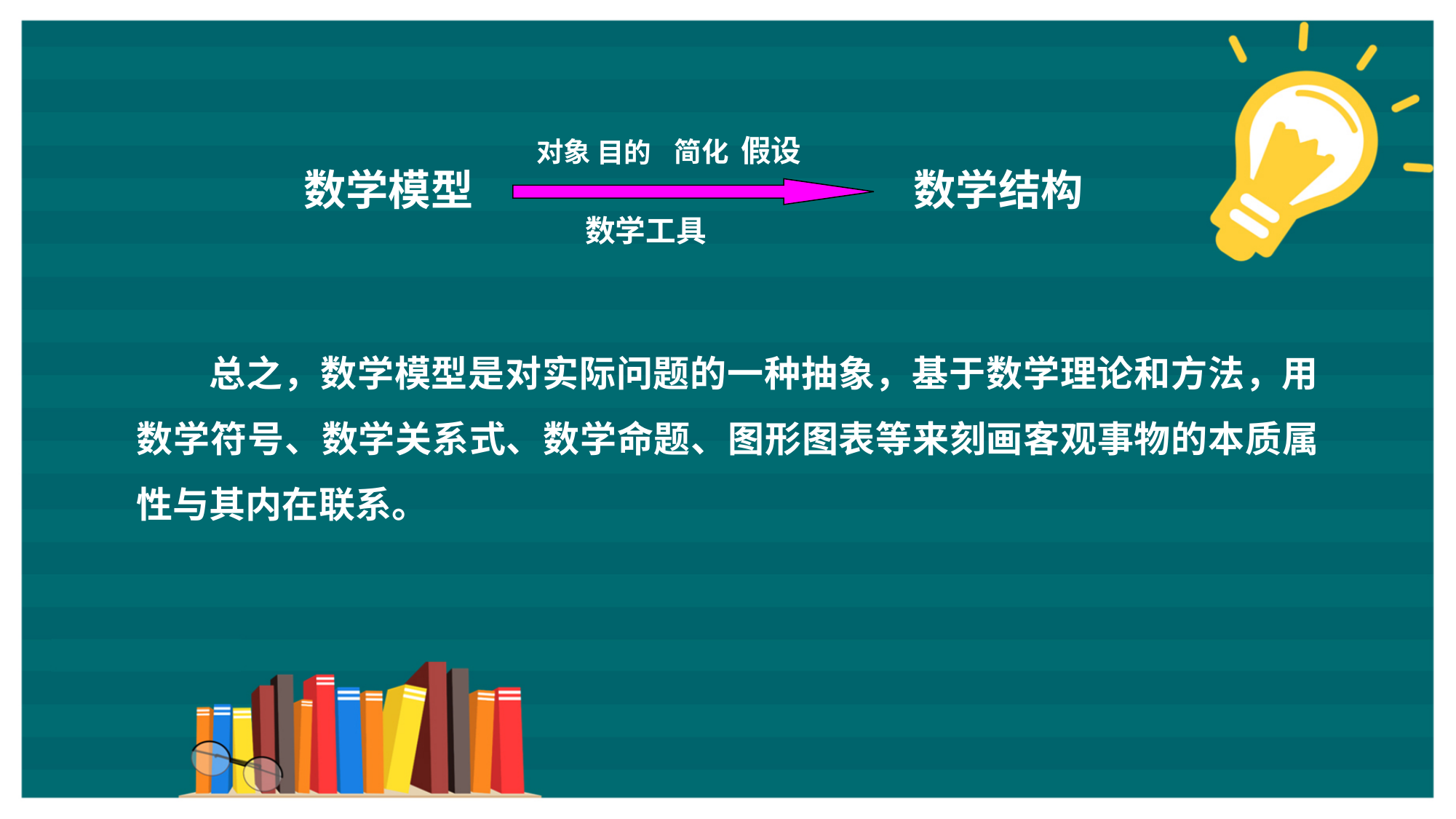

假设
对象
简化
目的
数学模型
数学结构

数学工具
总之，数学模型是对实际问题的一种抽象，基于数学理论和方法，用数学符号、数学关系式、数学命题、图形图表等来刻画客观事物的本质属性与其内在联系。